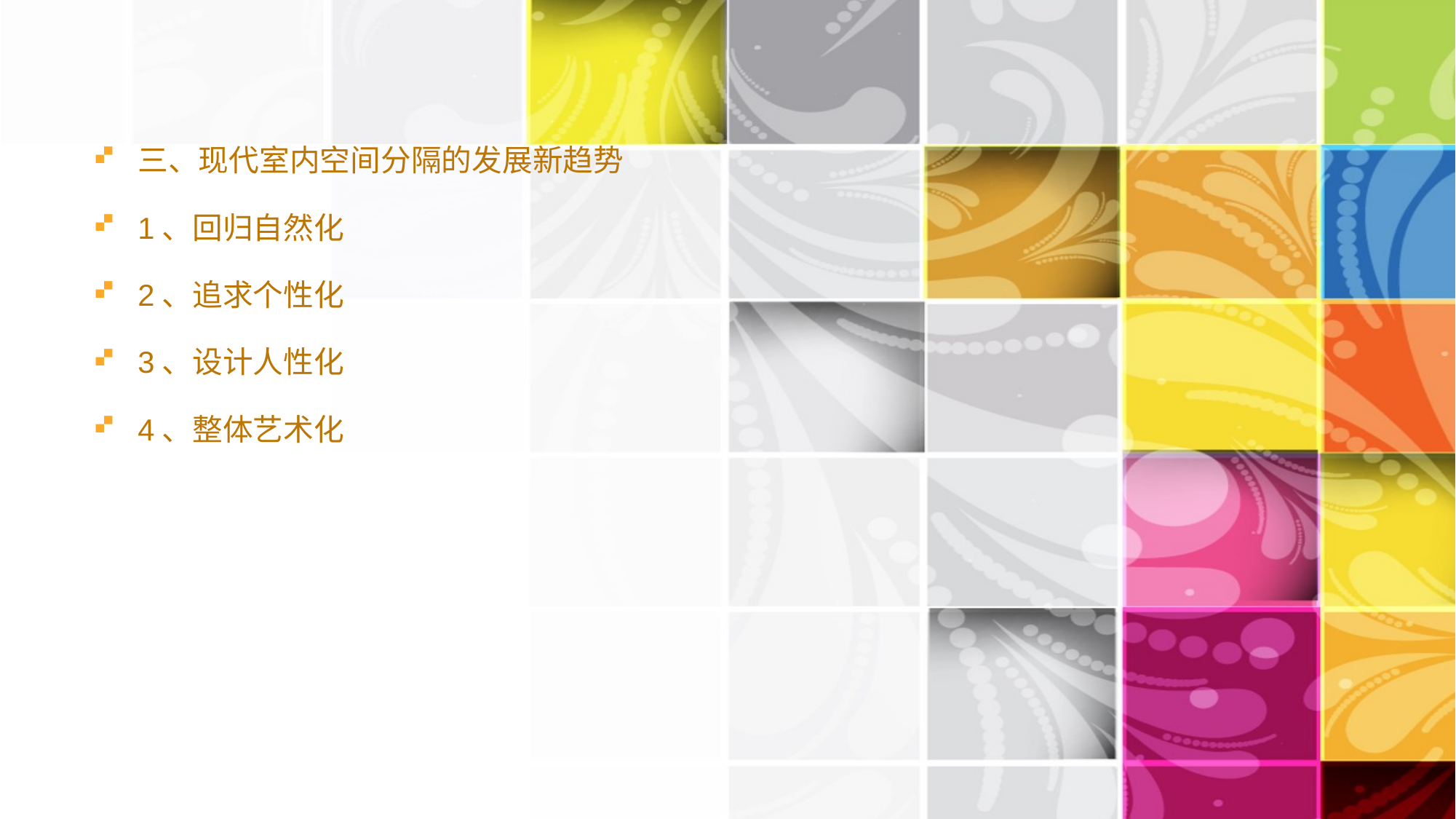

#
三、现代室内空间分隔的发展新趋势
1、回归自然化
2、追求个性化
3、设计人性化
4、整体艺术化